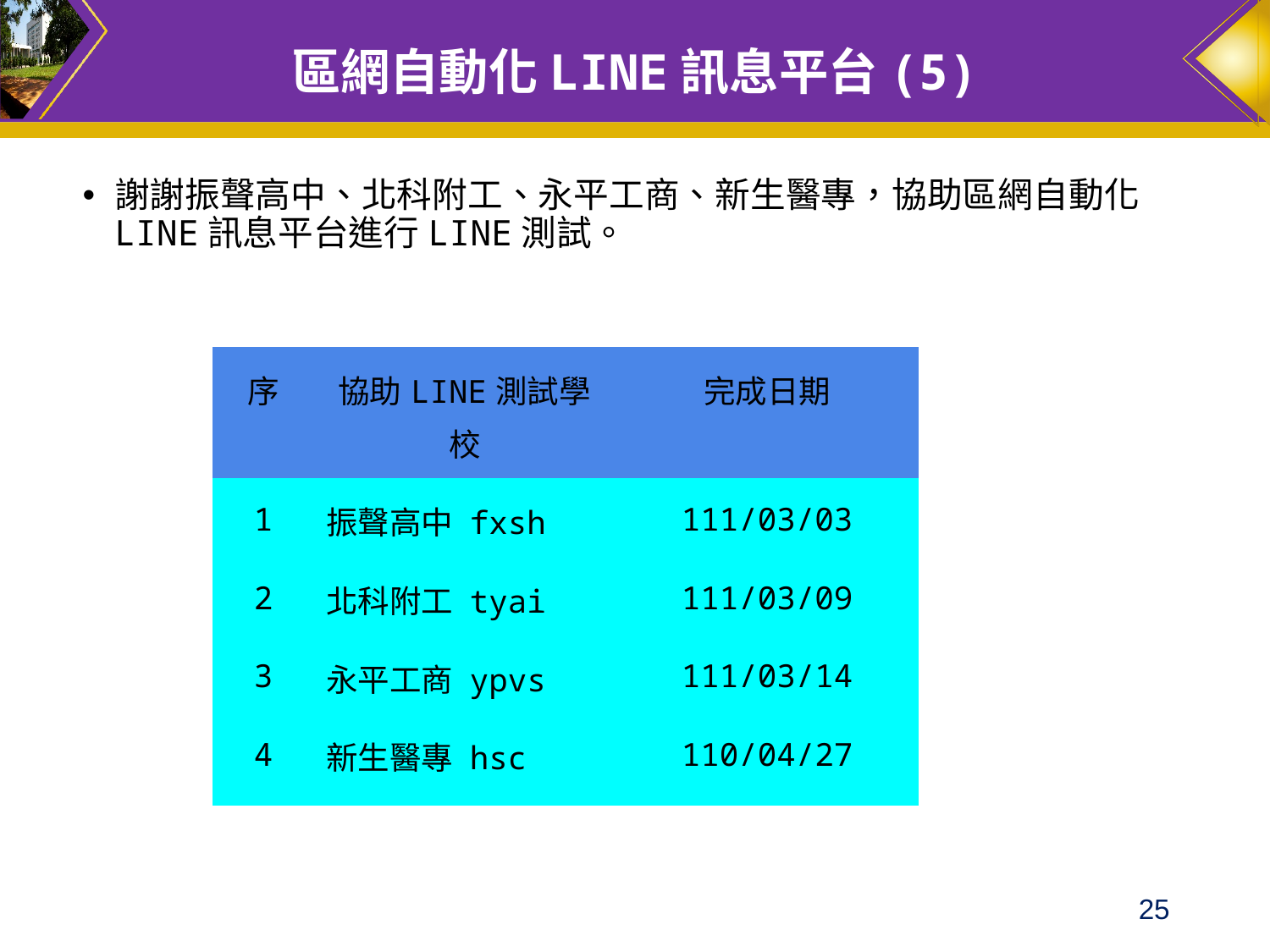

# 區網自動化LINE訊息平台(5)
謝謝振聲高中、北科附工、永平工商、新生醫專，協助區網自動化LINE訊息平台進行LINE測試。

| 序 | 協助LINE測試學校 | 完成日期 |
| --- | --- | --- |
| 1 | 振聲高中 fxsh | 111/03/03 |
| 2 | 北科附工 tyai | 111/03/09 |
| 3 | 永平工商 ypvs | 111/03/14 |
| 4 | 新生醫專 hsc | 110/04/27 |

25